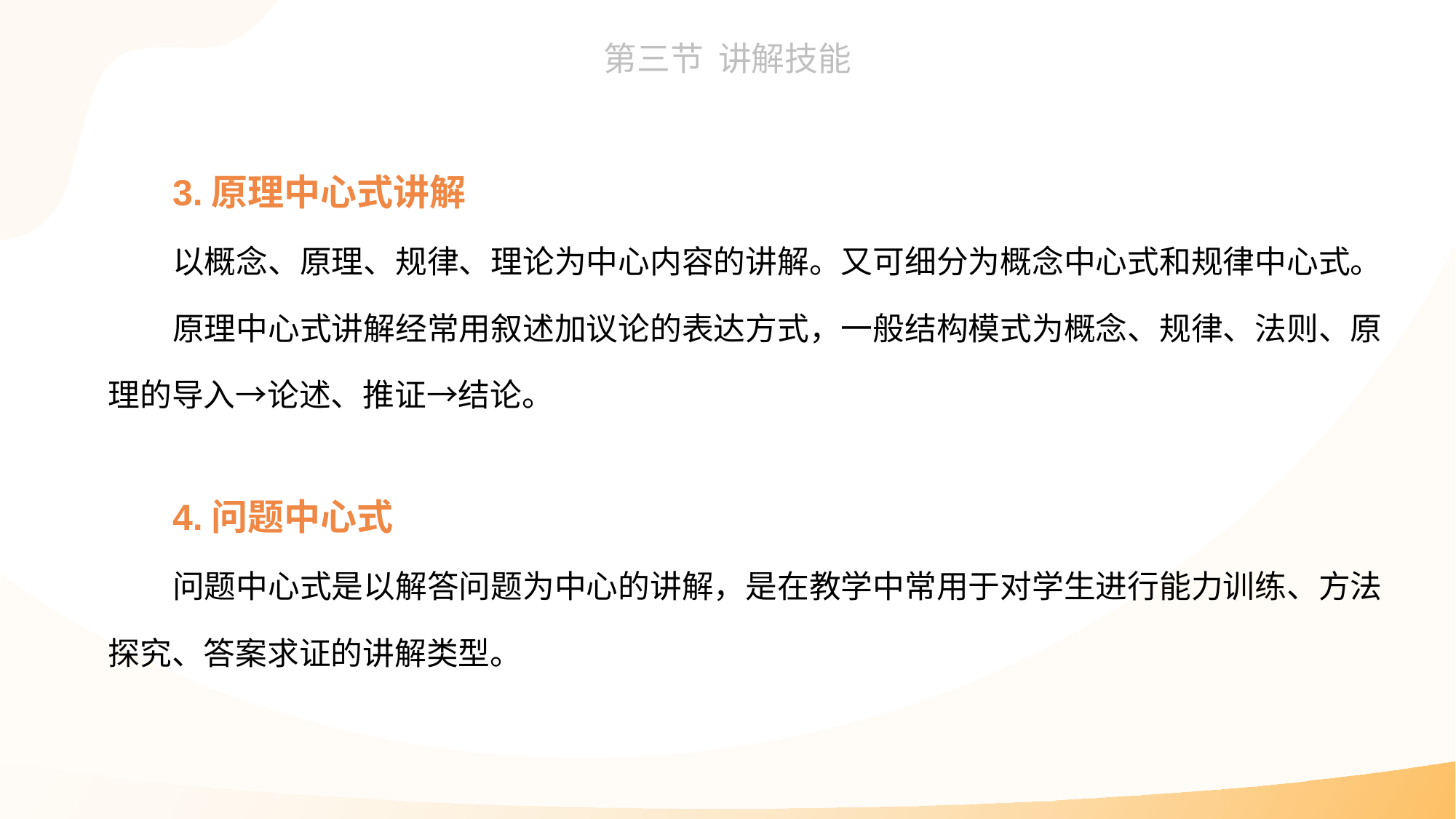

3.原理中心式讲解
以概念、原理、规律、理论为中心内容的讲解。又可细分为概念中心式和规律中心式。
原理中心式讲解经常用叙述加议论的表达方式，一般结构模式为概念、规律、法则、原理的导入→论述、推证→结论。

4.问题中心式
问题中心式是以解答问题为中心的讲解，是在教学中常用于对学生进行能力训练、方法探究、答案求证的讲解类型。